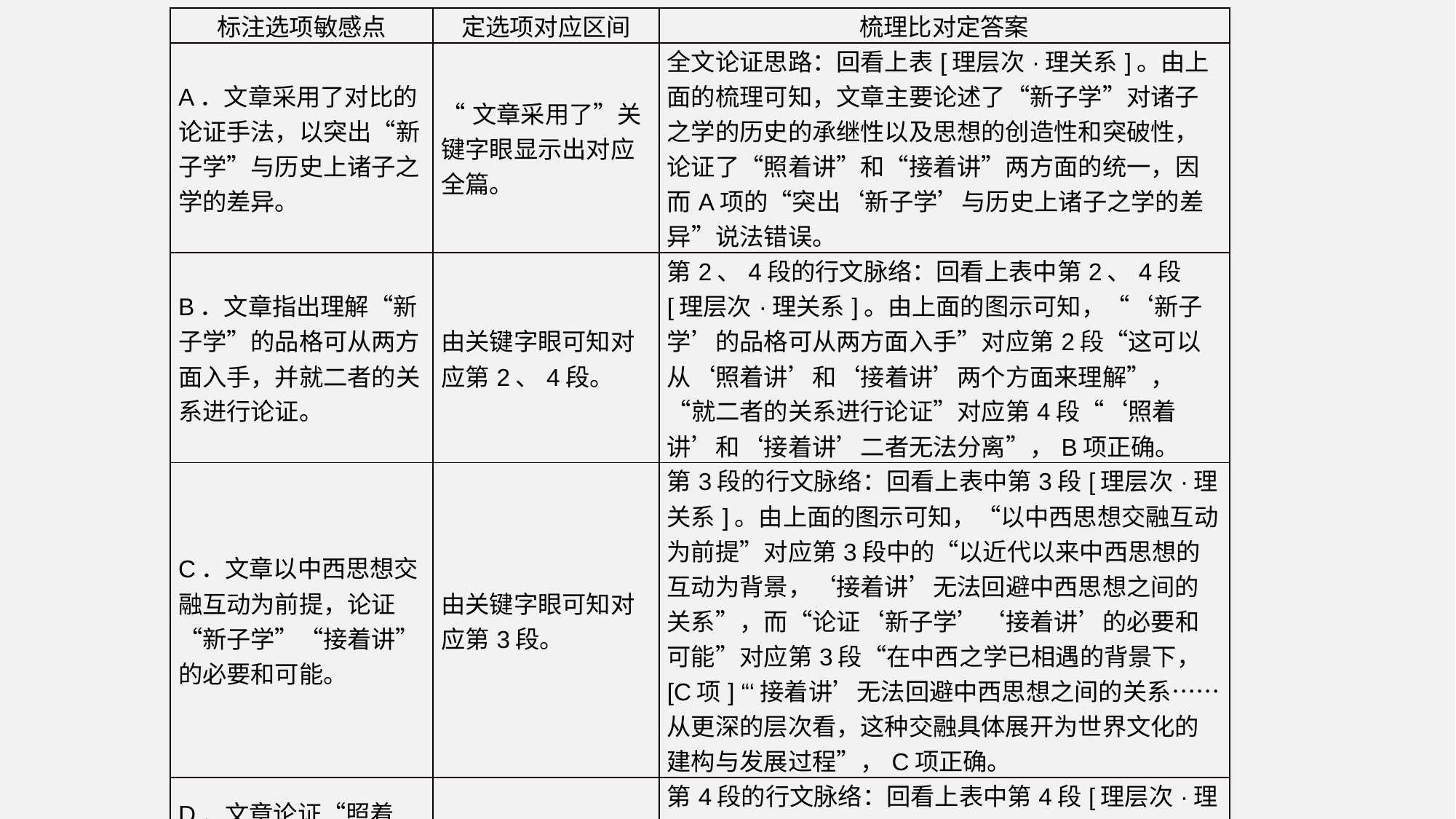

| 标注选项敏感点 | 定选项对应区间 | 梳理比对定答案 |
| --- | --- | --- |
| A．文章采用了对比的论证手法，以突出“新子学”与历史上诸子之学的差异。 | “文章采用了”关键字眼显示出对应全篇。 | 全文论证思路：回看上表[理层次·理关系]。由上面的梳理可知，文章主要论述了“新子学”对诸子之学的历史的承继性以及思想的创造性和突破性，论证了“照着讲”和“接着讲”两方面的统一，因而A项的“突出‘新子学’与历史上诸子之学的差异”说法错误。 |
| B．文章指出理解“新子学”的品格可从两方面入手，并就二者的关系进行论证。 | 由关键字眼可知对应第2、4段。 | 第2、4段的行文脉络：回看上表中第2、4段[理层次·理关系]。由上面的图示可知，“‘新子学’的品格可从两方面入手”对应第2段“这可以从‘照着讲’和‘接着讲’两个方面来理解”，“就二者的关系进行论证”对应第4段“‘照着讲’和‘接着讲’二者无法分离”，B项正确。 |
| C．文章以中西思想交融互动为前提，论证“新子学”“接着讲”的必要和可能。 | 由关键字眼可知对应第3段。 | 第3段的行文脉络：回看上表中第3段[理层次·理关系]。由上面的图示可知，“以中西思想交融互动为前提”对应第3段中的“以近代以来中西思想的互动为背景，‘接着讲’无法回避中西思想之间的关系”，而“论证‘新子学’‘接着讲’的必要和可能”对应第3段“在中西之学已相遇的背景下，[C项] “‘接着讲’无法回避中西思想之间的关系……从更深的层次看，这种交融具体展开为世界文化的建构与发展过程”，C项正确。 |
| D．文章论证“照着讲”“接着讲”无法分离，是按从逻辑到现实的顺序推进的。 | 由关键字眼可知对应第4段。 | 第4段的行文脉络：回看上表中第4段[理层次·理关系]。由上面的图示可知，“按从逻辑到现实的顺序推进的”对应第4段“新的思想系统的形成，则是其逻辑结果”“进而言之，从现实的过程看”，D项正确。 |